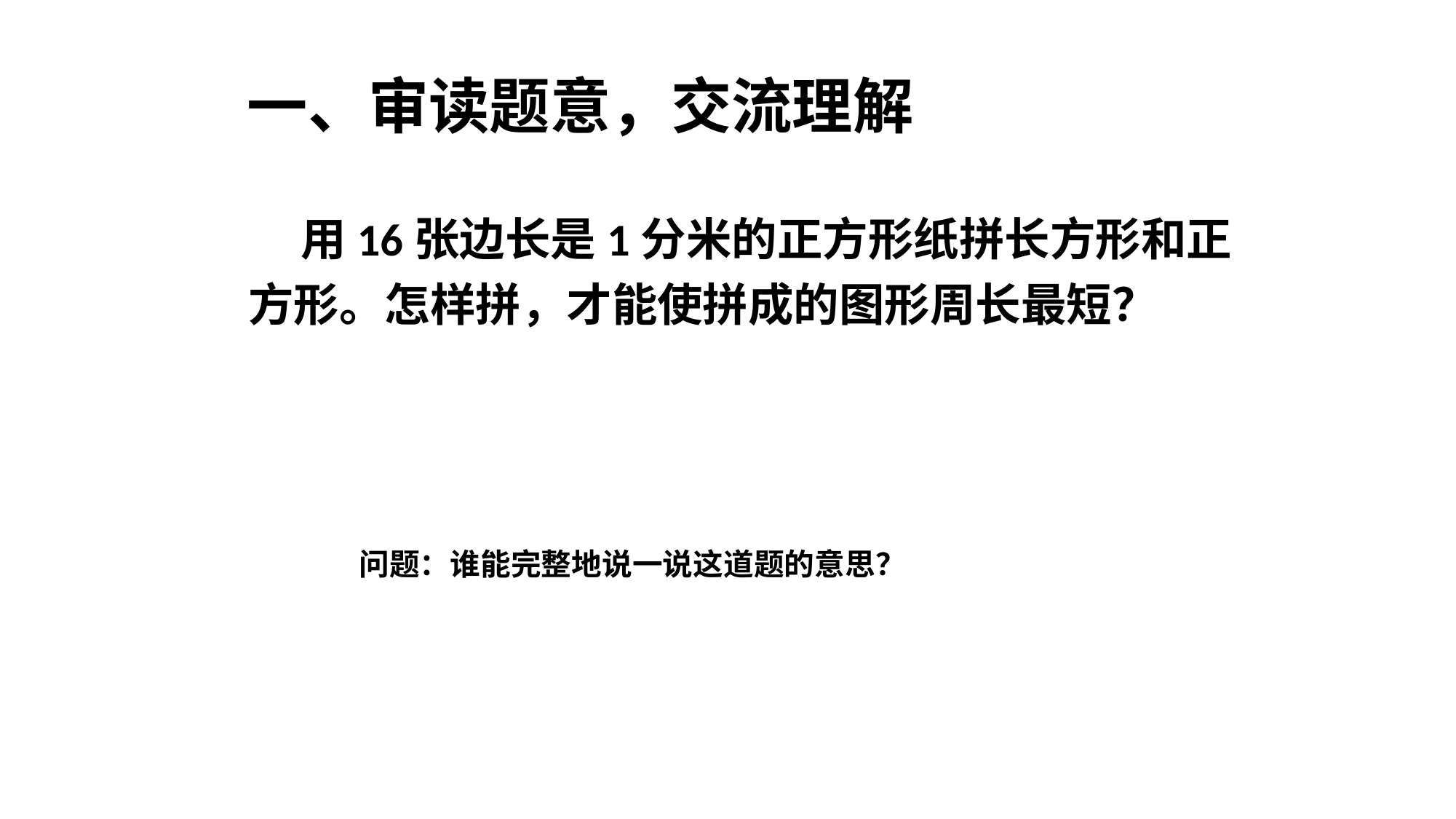

一、审读题意，交流理解
    用16张边长是1分米的正方形纸拼长方形和正方形。怎样拼，才能使拼成的图形周长最短？
问题：谁能完整地说一说这道题的意思？